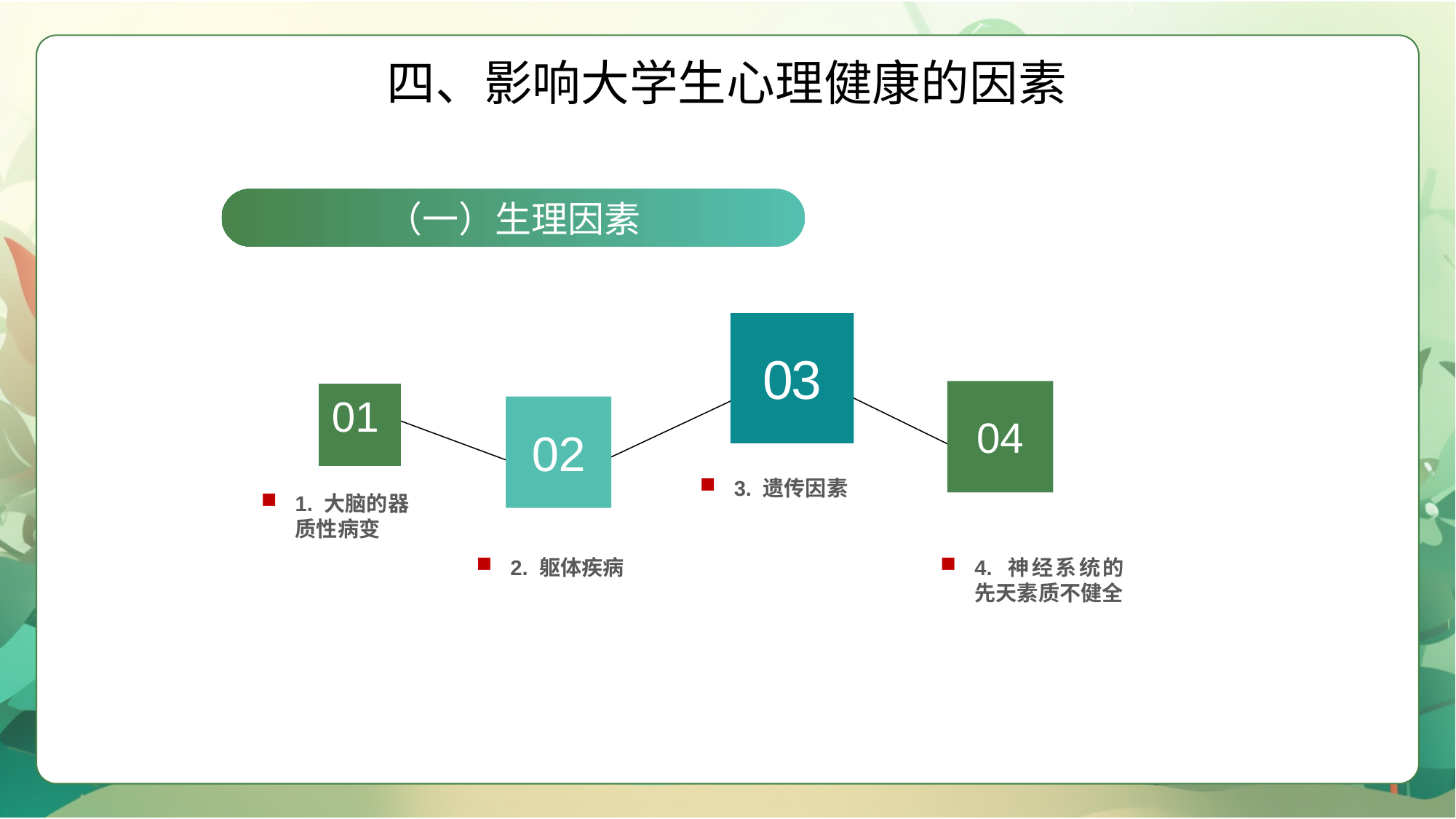

四、影响大学生心理健康的因素
（一）生理因素

03

04

01

02
3. 遗传因素
1. 大脑的器质性病变
4. 神经系统的先天素质不健全
2. 躯体疾病